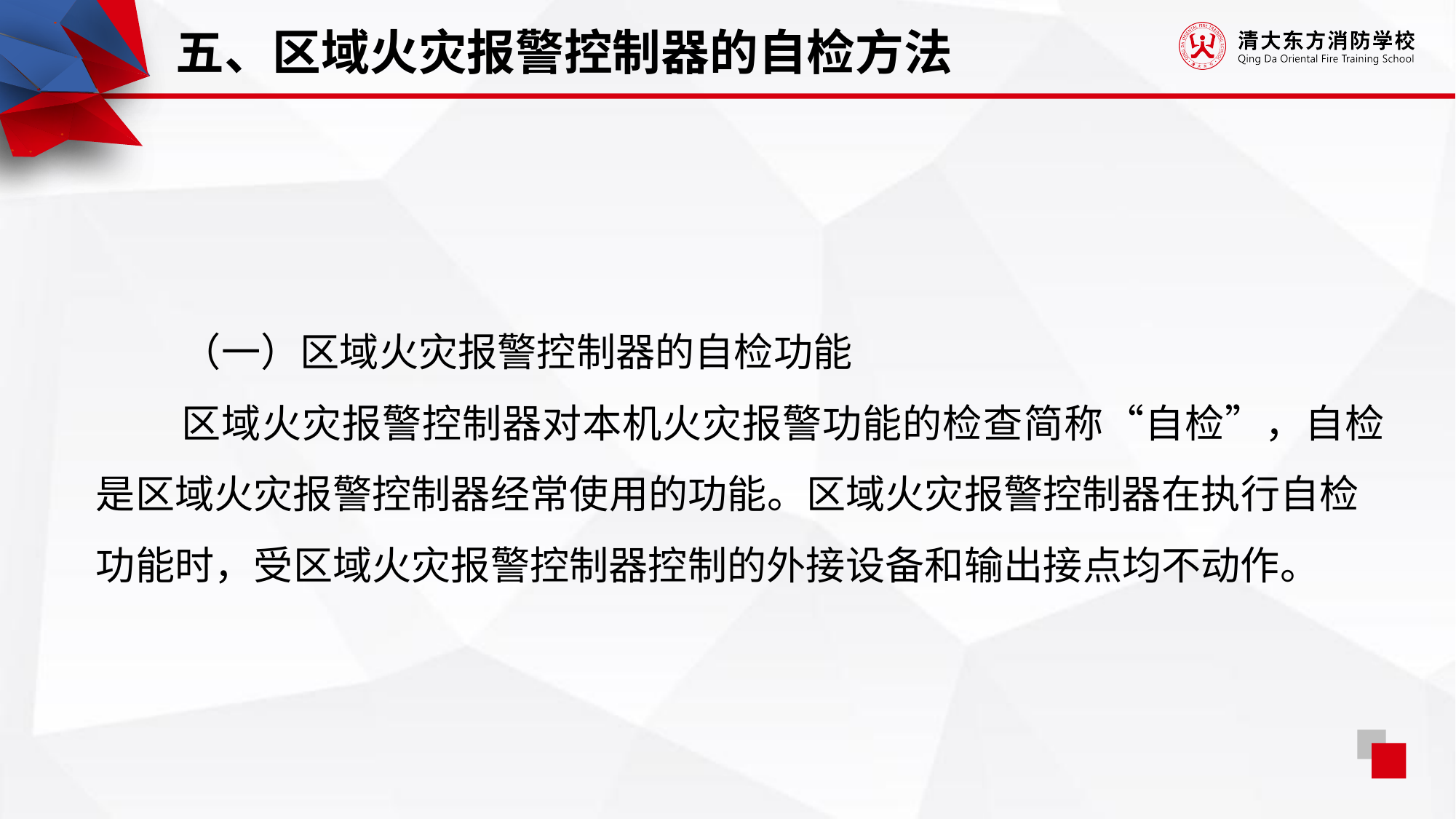

五、区域火灾报警控制器的自检方法

（一）区域火灾报警控制器的自检功能
区域火灾报警控制器对本机火灾报警功能的检查简称“自检”，自检是区域火灾报警控制器经常使用的功能。区域火灾报警控制器在执行自检功能时，受区域火灾报警控制器控制的外接设备和输出接点均不动作。